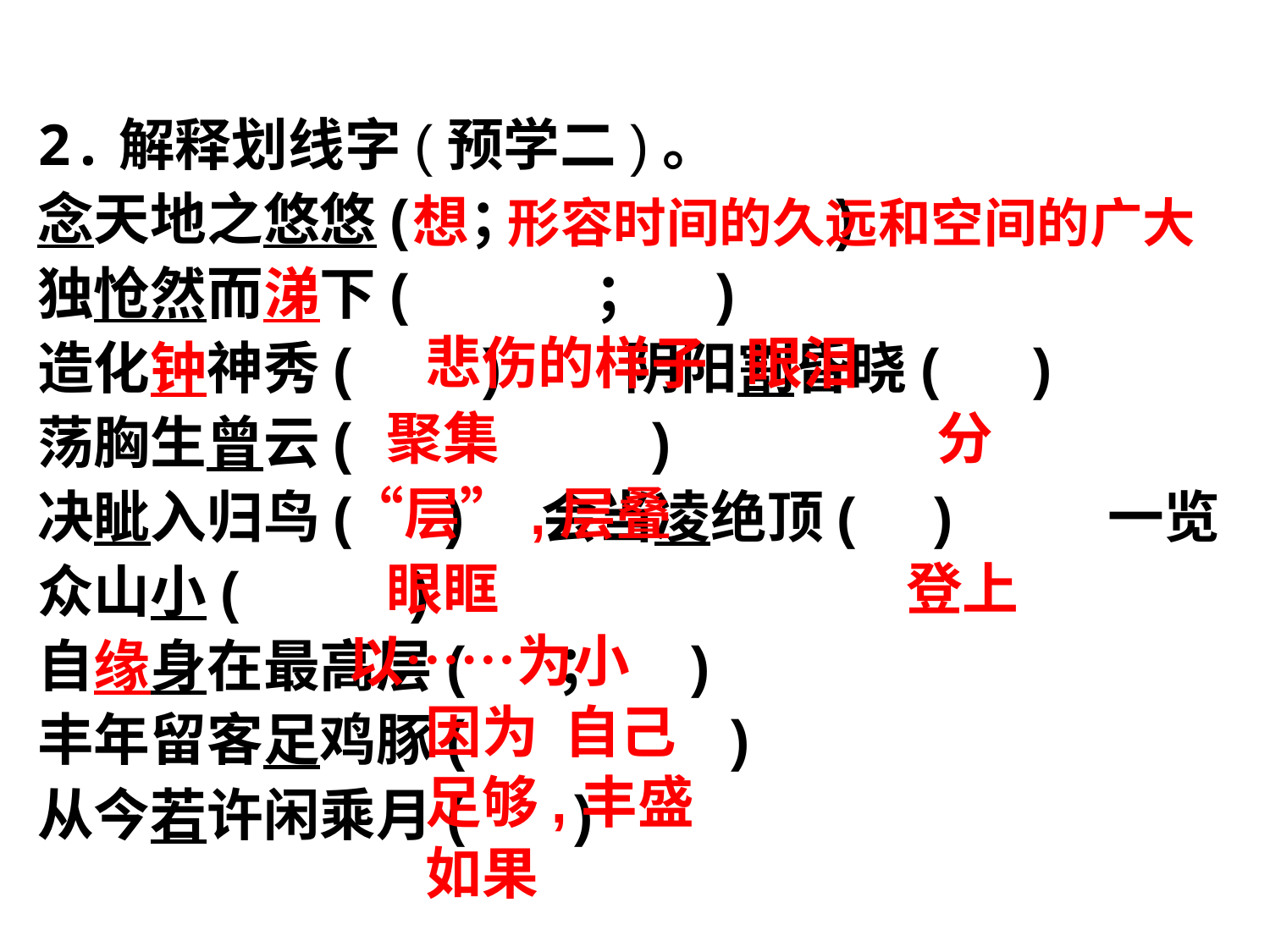

2.解释划线字(预学二)。
念天地之悠悠(   ；                       )
独怆然而涕下(           ；    )
造化钟神秀(      )       阴阳割昏晓(      )
荡胸生曾云(           )
决眦入归鸟(      )    会当凌绝顶(     )         一览众山小(           )
自缘身在最高层(     ；     )
丰年留客足鸡豚(          )
从今若许闲乘月(       )
    想   形容时间的久远和空间的广大
     悲伤的样子   眼泪
  聚集                                  分                       同“层”,层叠
  眼眶                              登上
以……为小
     因为  自己
     足够,丰盛
     如果